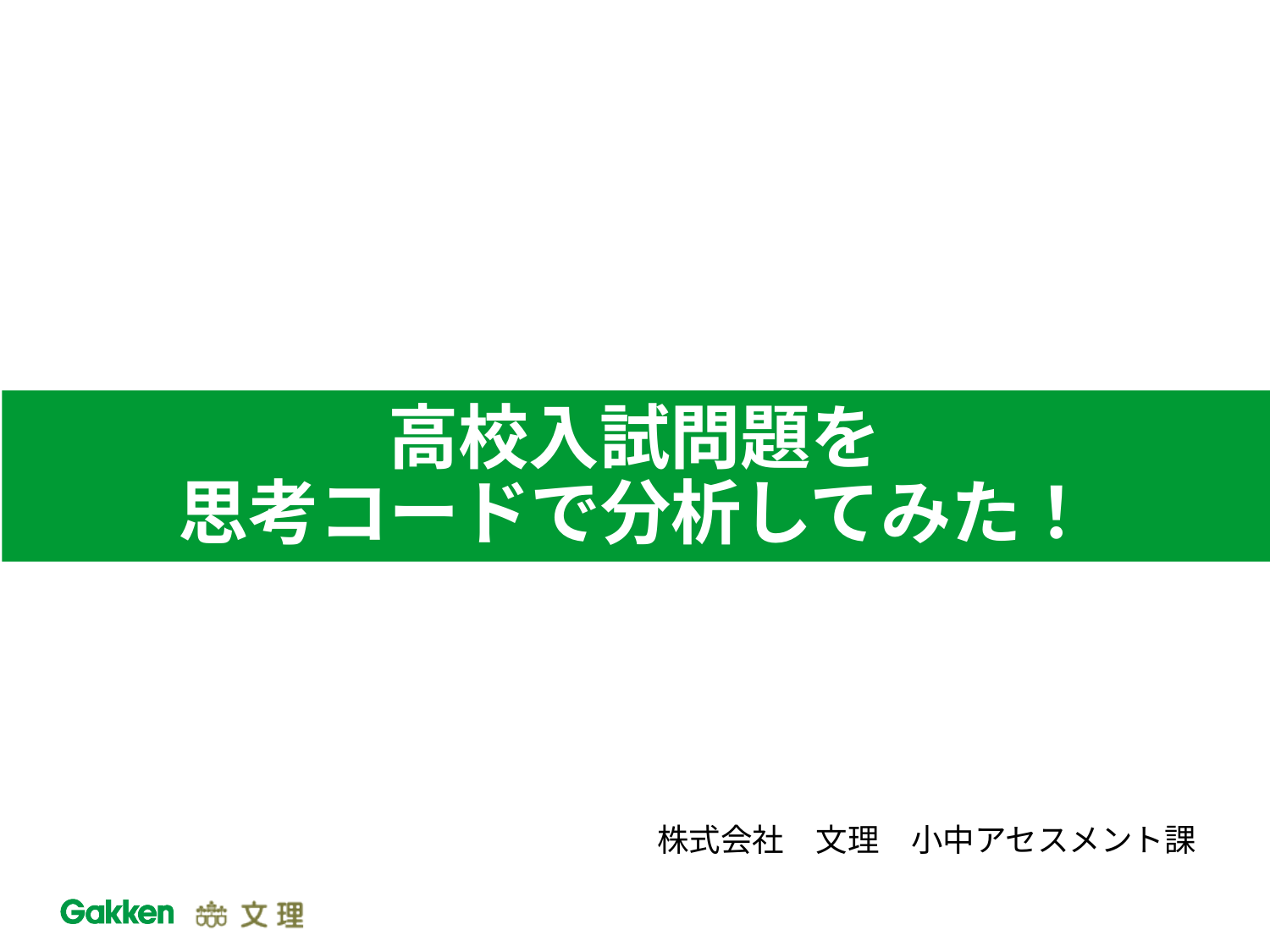

# 高校入試問題を 思考コードで分析してみた！
株式会社　文理　小中アセスメント課